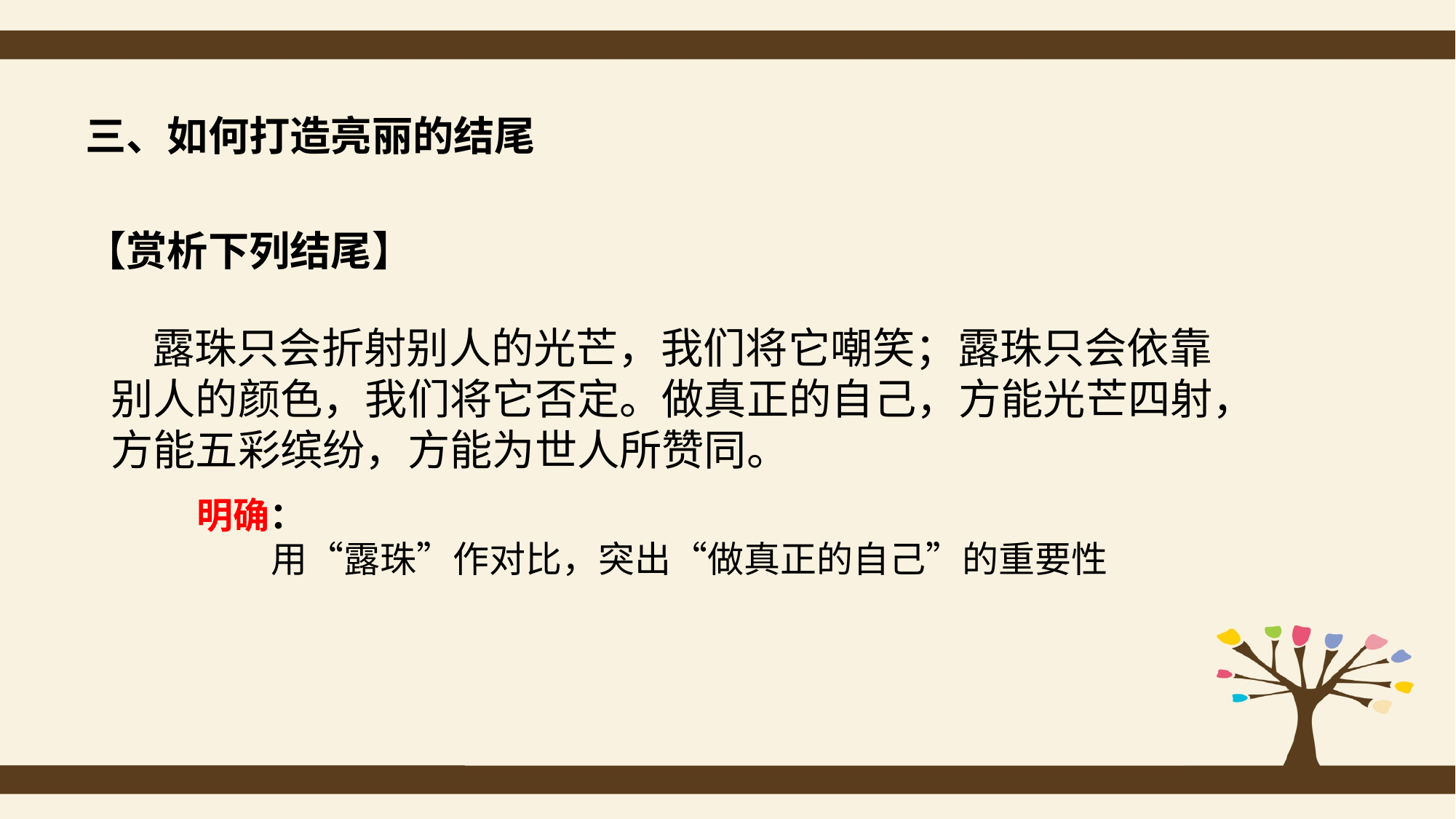

三、如何打造亮丽的结尾

【赏析下列结尾】
    露珠只会折射别人的光芒，我们将它嘲笑；露珠只会依靠别人的颜色，我们将它否定。做真正的自己，方能光芒四射，方能五彩缤纷，方能为世人所赞同。
明确：
        用“露珠”作对比，突出“做真正的自己”的重要性